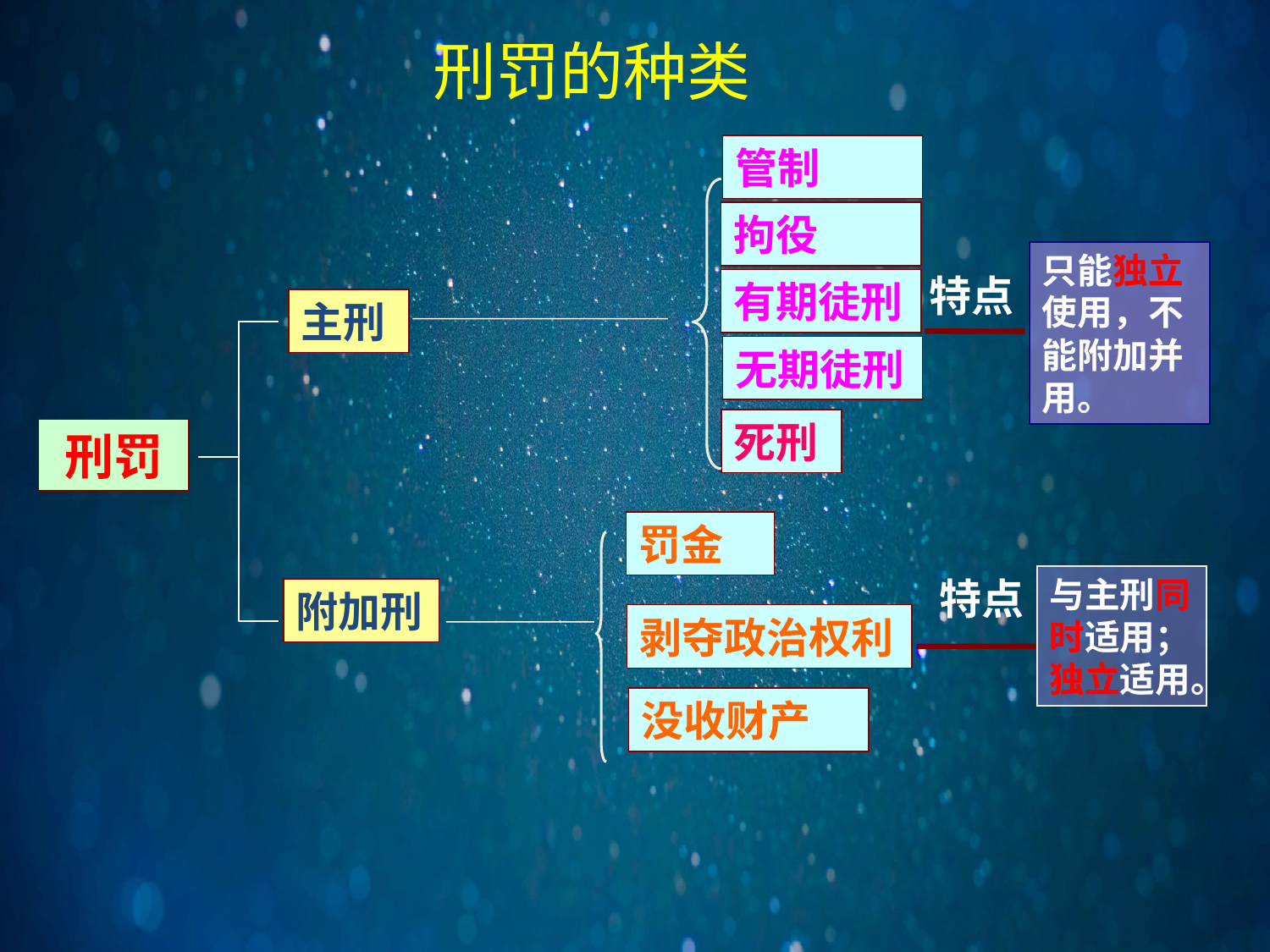

刑罚的种类
管制

拘役
只能独立使用，不能附加并用。
特点

有期徒刑
主刑
附加刑

刑罚
无期徒刑
死刑
罚金

特点
与主刑同时适用；独立适用。

剥夺政治权利
没收财产